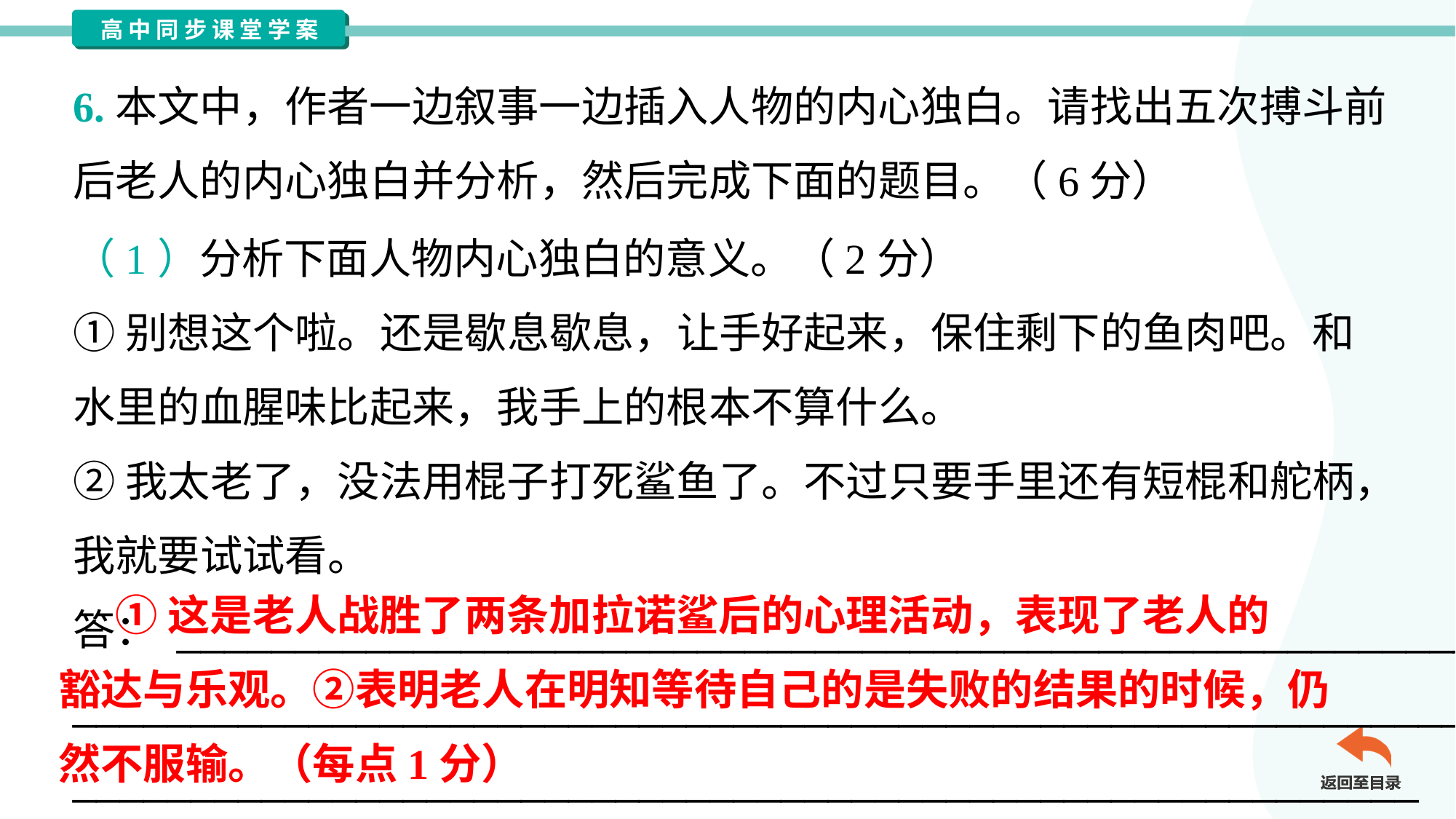

6.本文中，作者一边叙事一边插入人物的内心独白。请找出五次搏斗前
后老人的内心独白并分析，然后完成下面的题目。（6分）
（1）分析下面人物内心独白的意义。（2分）
①别想这个啦。还是歇息歇息，让手好起来，保住剩下的鱼肉吧。和
水里的血腥味比起来，我手上的根本不算什么。
②我太老了，没法用棍子打死鲨鱼了。不过只要手里还有短棍和舵柄，
我就要试试看。
答： ________________________________________________________
_____________________________________________________________
_________________________________________________________
      ①这是老人战胜了两条加拉诺鲨后的心理活动，表现了老人的
豁达与乐观。②表明老人在明知等待自己的是失败的结果的时候，仍
然不服输。（每点1分）